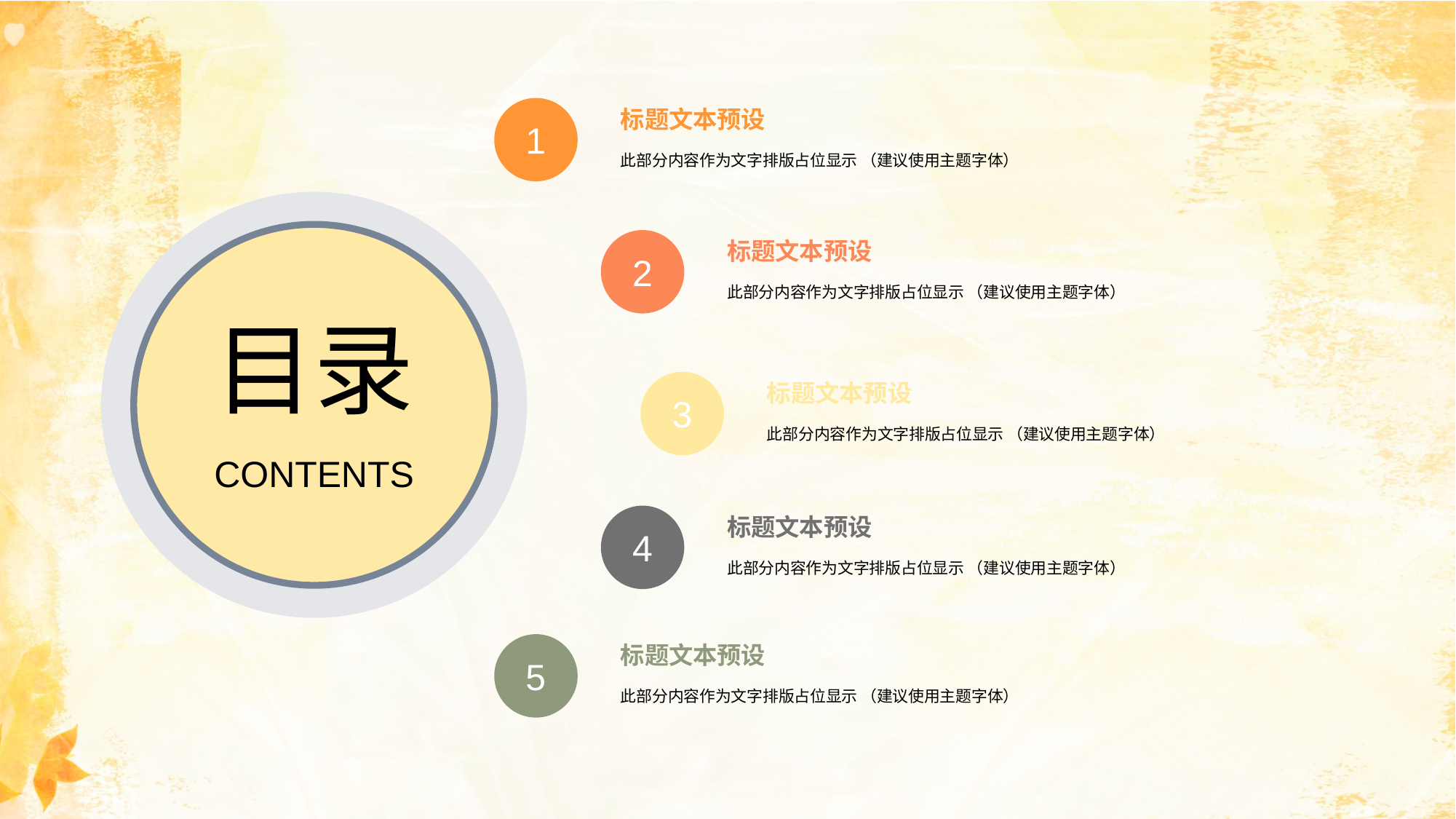

1
标题文本预设
此部分内容作为文字排版占位显示 （建议使用主题字体）

2
标题文本预设
此部分内容作为文字排版占位显示 （建议使用主题字体）
目录
标题文本预设
此部分内容作为文字排版占位显示 （建议使用主题字体）
3
CONTENTS
标题文本预设
此部分内容作为文字排版占位显示 （建议使用主题字体）
4
5
标题文本预设
此部分内容作为文字排版占位显示 （建议使用主题字体）